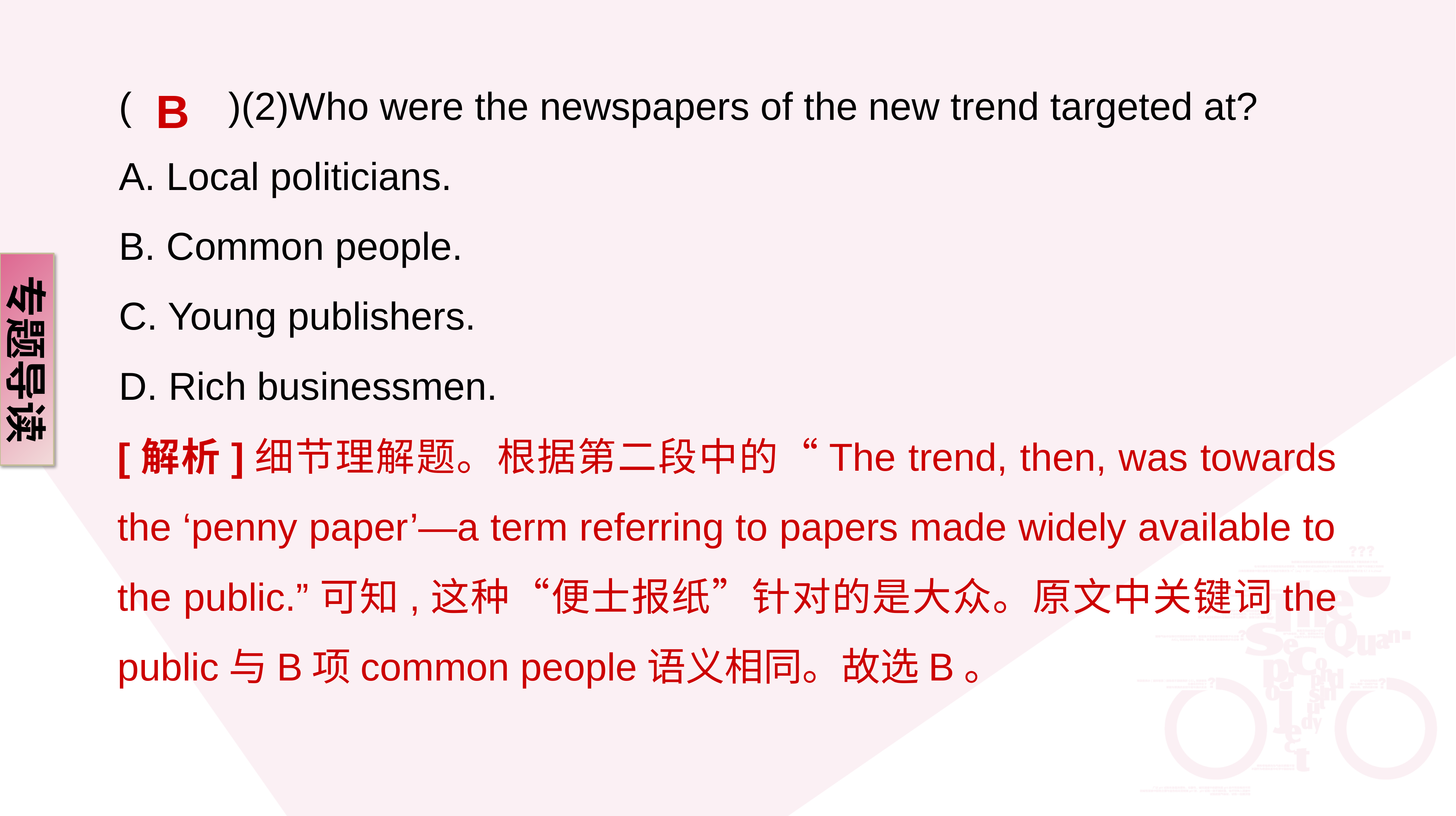

B
(　　)(2)Who were the newspapers of the new trend targeted at?
A. Local politicians.
B. Common people.
C. Young publishers.
D. Rich businessmen.
专题导读
[解析]细节理解题。根据第二段中的“The trend, then, was towards the ‘penny paper’—a term referring to papers made widely available to the public.”可知,这种“便士报纸”针对的是大众。原文中关键词the public与B项common people语义相同。故选B。